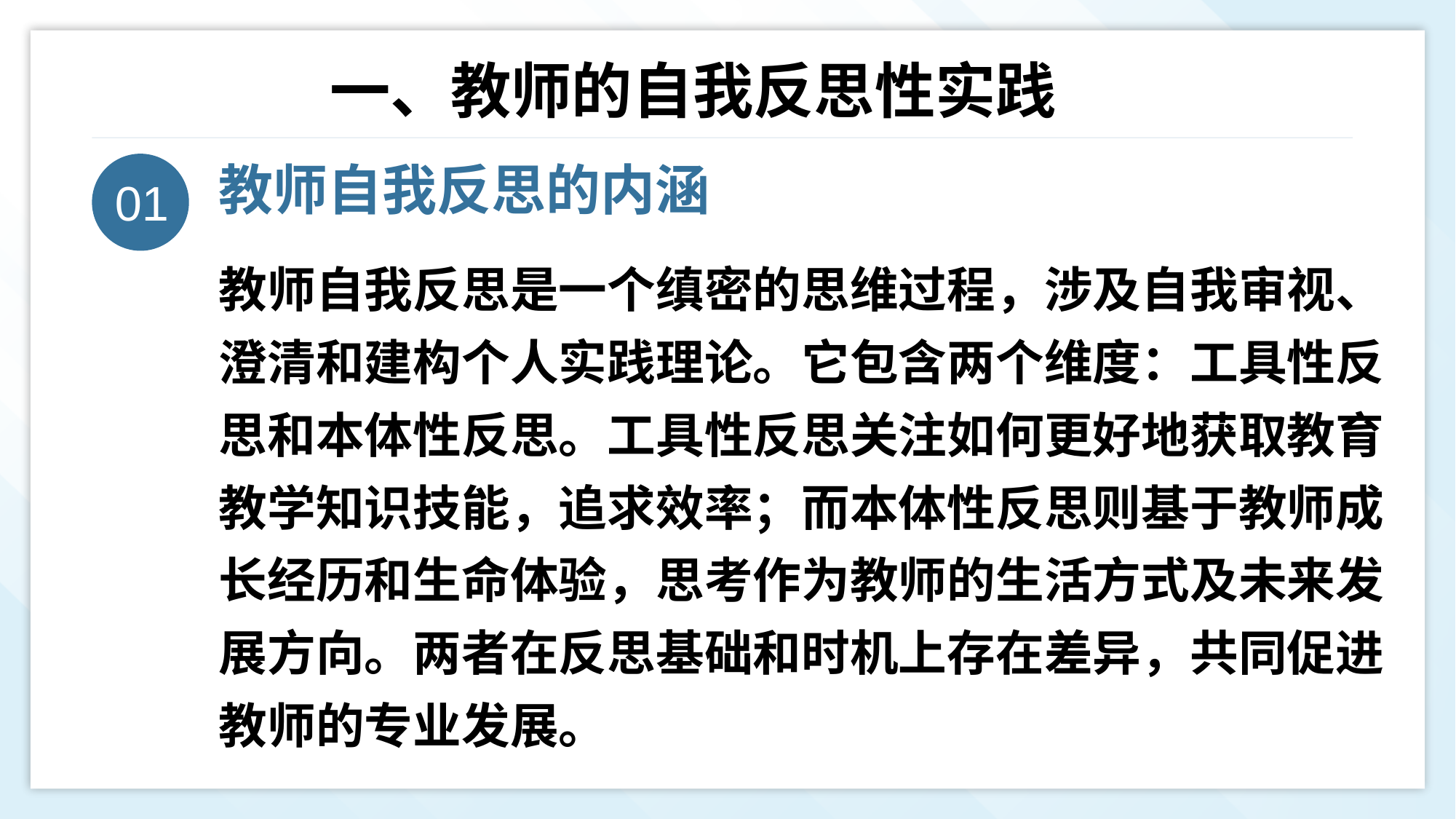

一、教师的自我反思性实践
教师自我反思的内涵
教师自我反思是一个缜密的思维过程，涉及自我审视、澄清和建构个人实践理论。它包含两个维度：工具性反思和本体性反思。工具性反思关注如何更好地获取教育教学知识技能，追求效率；而本体性反思则基于教师成长经历和生命体验，思考作为教师的生活方式及未来发展方向。两者在反思基础和时机上存在差异，共同促进教师的专业发展。

01